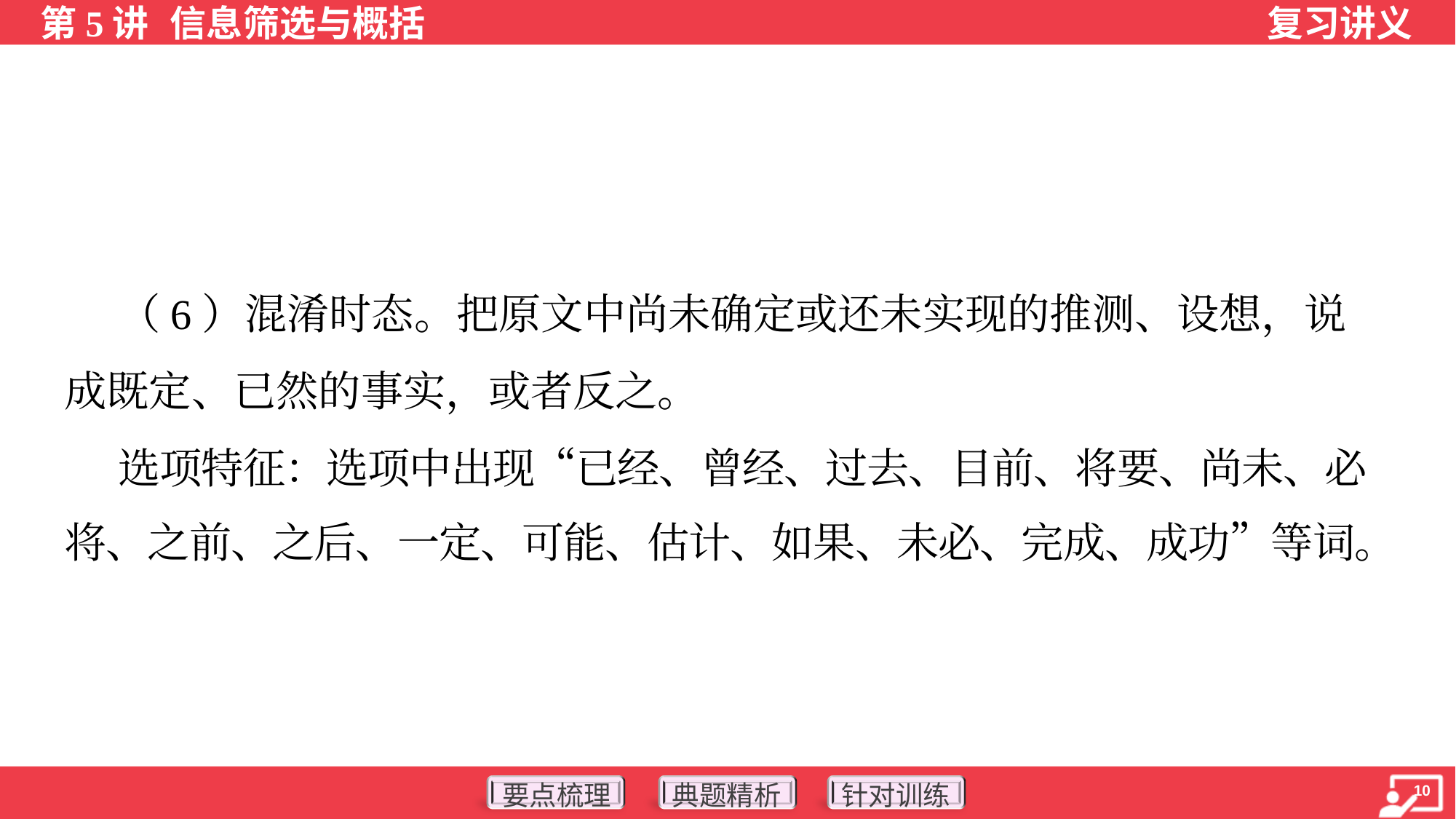

（6）混淆时态。把原文中尚未确定或还未实现的推测、设想，说
成既定、已然的事实，或者反之。
    选项特征：选项中出现“已经、曾经、过去、目前、将要、尚未、必
将、之前、之后、一定、可能、估计、如果、未必、完成、成功”等词。